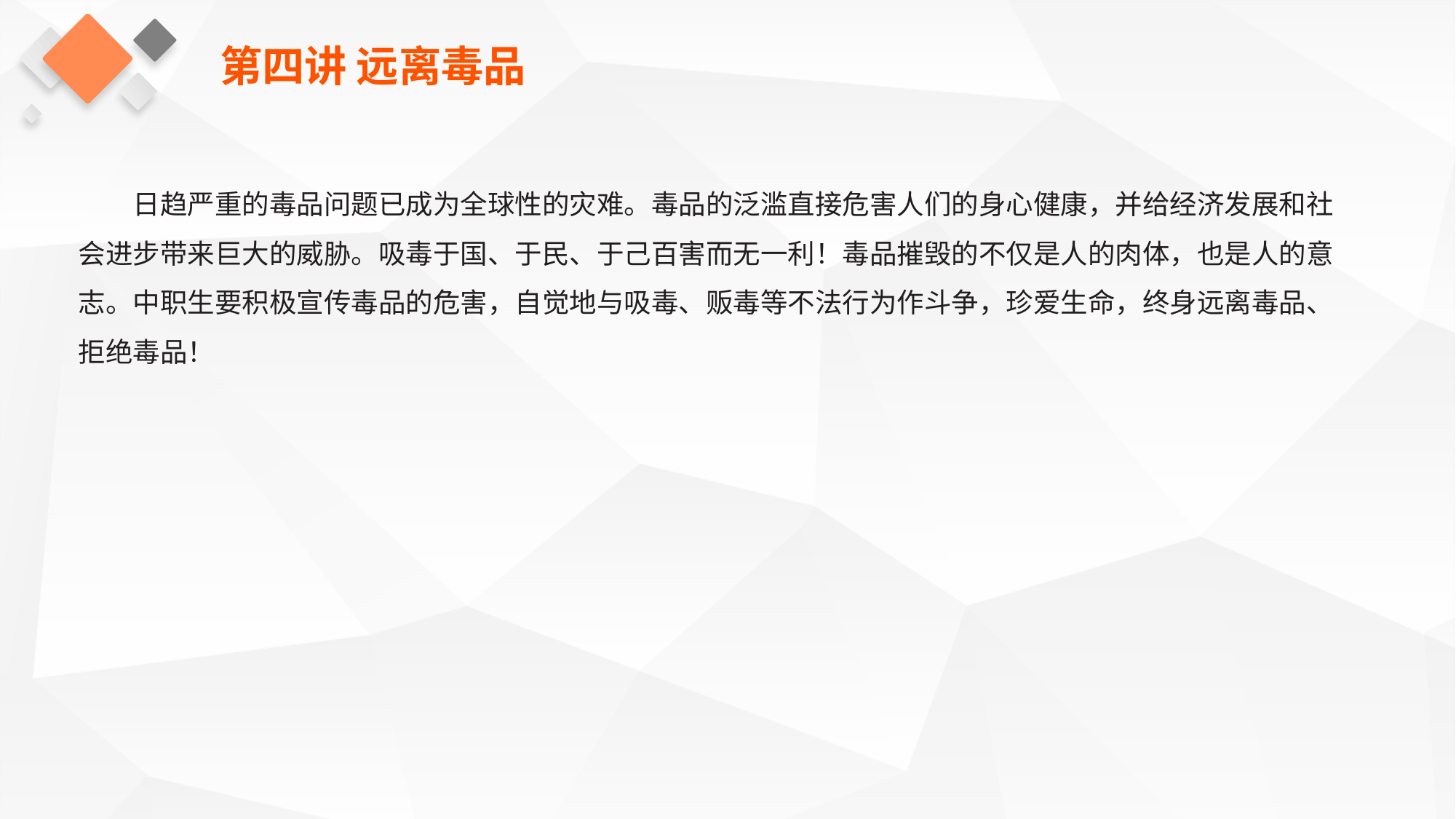

第四讲 远离毒品
日趋严重的毒品问题已成为全球性的灾难。毒品的泛滥直接危害人们的身心健康，并给经济发展和社会进步带来巨大的威胁。吸毒于国、于民、于己百害而无一利！毒品摧毁的不仅是人的肉体，也是人的意志。中职生要积极宣传毒品的危害，自觉地与吸毒、贩毒等不法行为作斗争，珍爱生命，终身远离毒品、拒绝毒品！